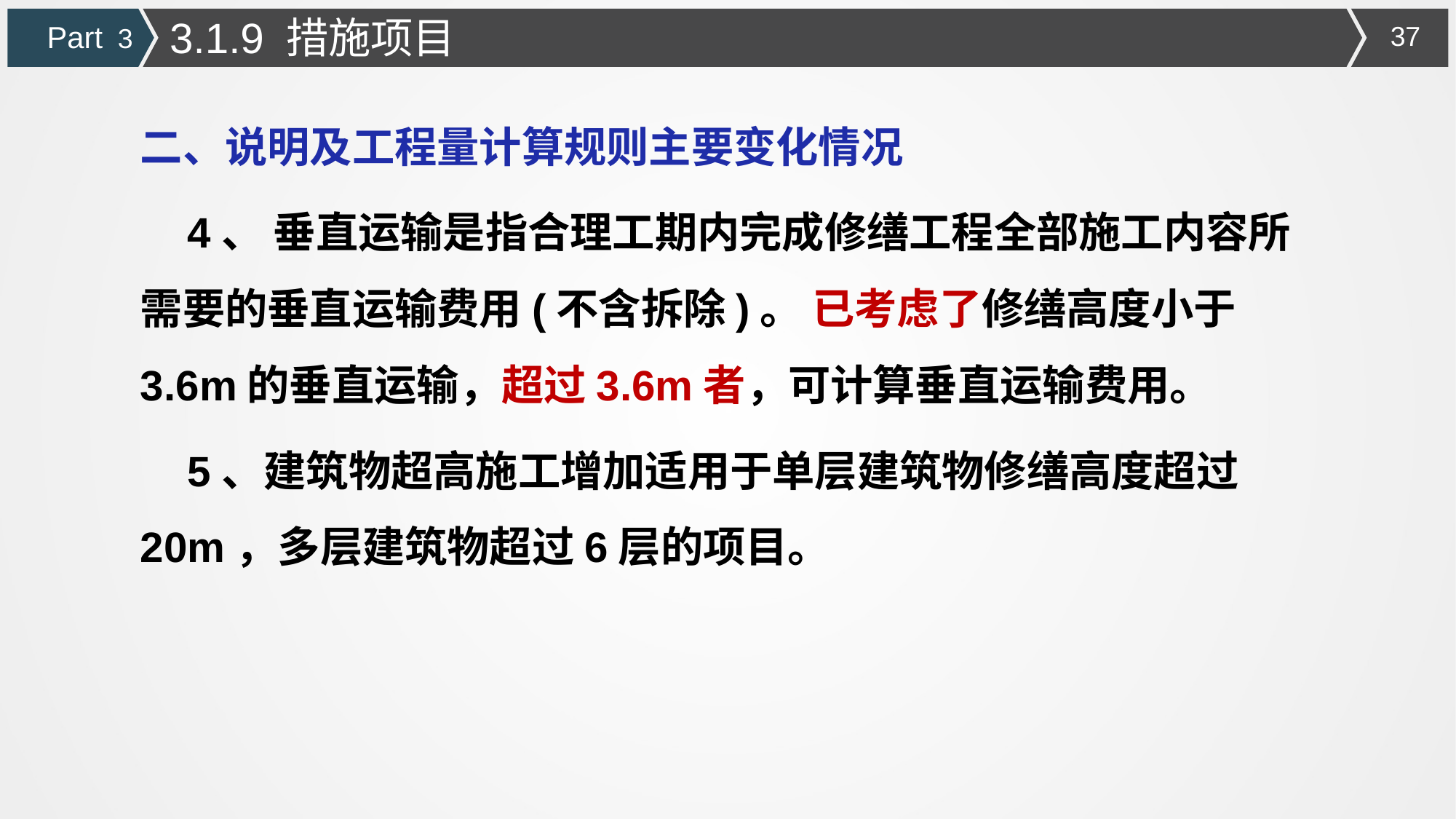

3.1.9 措施项目
Part  3
二、说明及工程量计算规则主要变化情况
    4、 垂直运输是指合理工期内完成修缮工程全部施工内容所需要的垂直运输费用(不含拆除)。 已考虑了修缮高度小于3.6m的垂直运输，超过3.6m者，可计算垂直运输费用。
    5、建筑物超高施工增加适用于单层建筑物修缮高度超过20m，多层建筑物超过6层的项目。